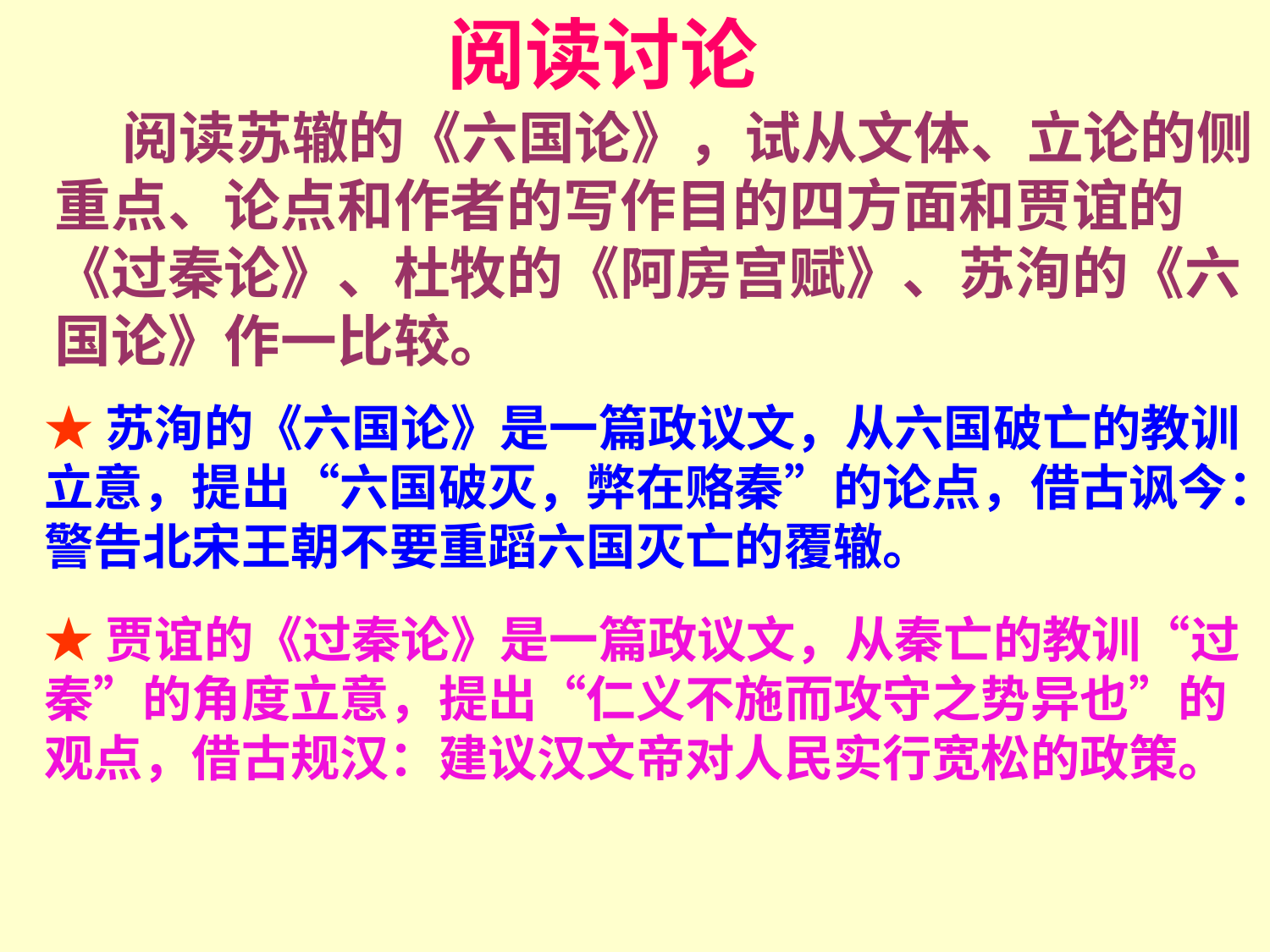

阅读讨论
     阅读苏辙的《六国论》，试从文体、立论的侧重点、论点和作者的写作目的四方面和贾谊的《过秦论》、杜牧的《阿房宫赋》、苏洵的《六国论》作一比较。
★苏洵的《六国论》是一篇政议文，从六国破亡的教训立意，提出“六国破灭，弊在赂秦”的论点，借古讽今：警告北宋王朝不要重蹈六国灭亡的覆辙。
★贾谊的《过秦论》是一篇政议文，从秦亡的教训“过秦”的角度立意，提出“仁义不施而攻守之势异也”的观点，借古规汉：建议汉文帝对人民实行宽松的政策。